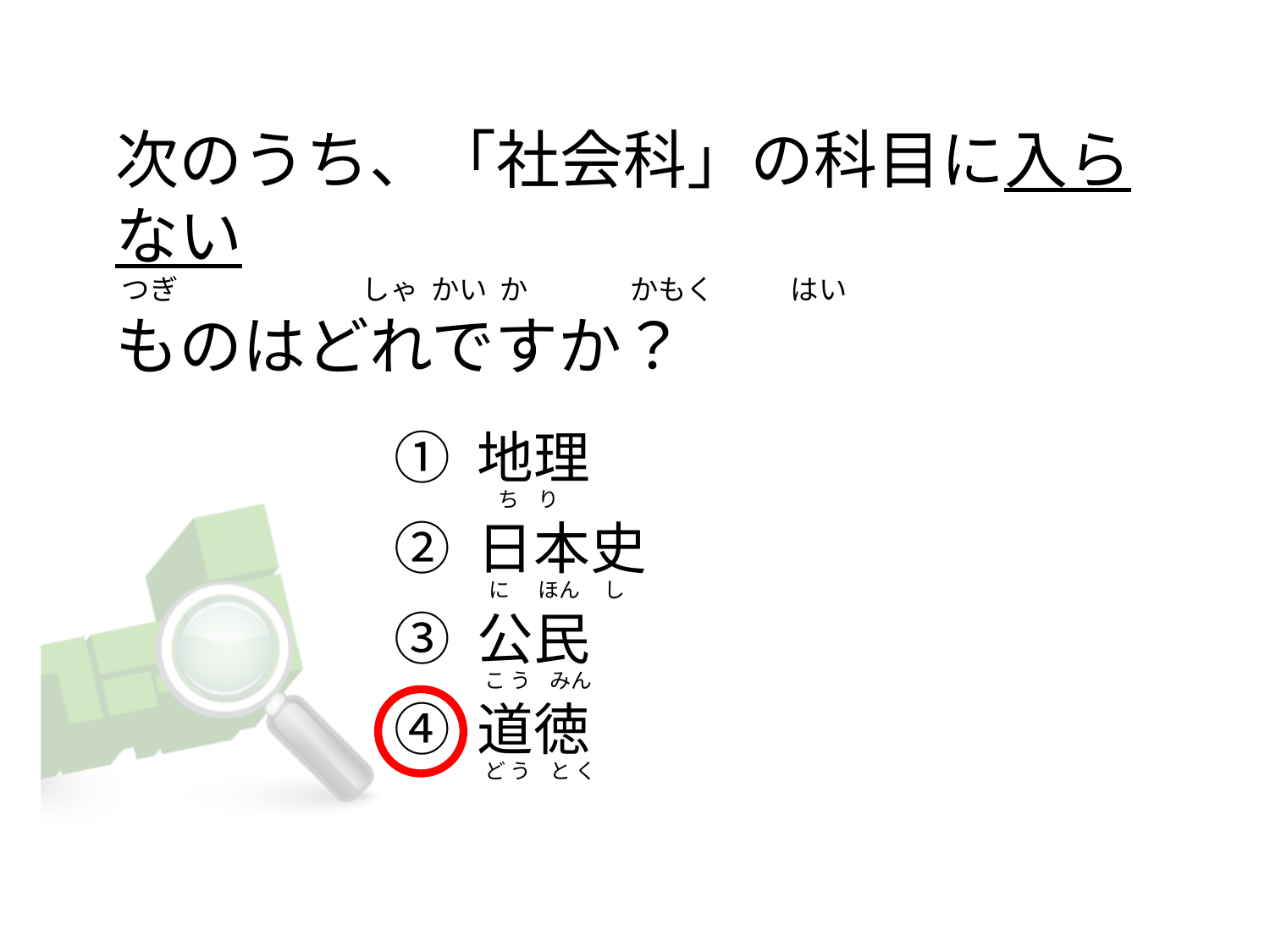

# 次のうち、「社会科」の科目に入らない  つぎ                             しゃ  かい  か                かもく            はい ものはどれですか？
① 地理
② 日本史
③ 公民
④ 道徳
     ち    り
   に      ほん     し
  こ う    みん

  ど う    と く